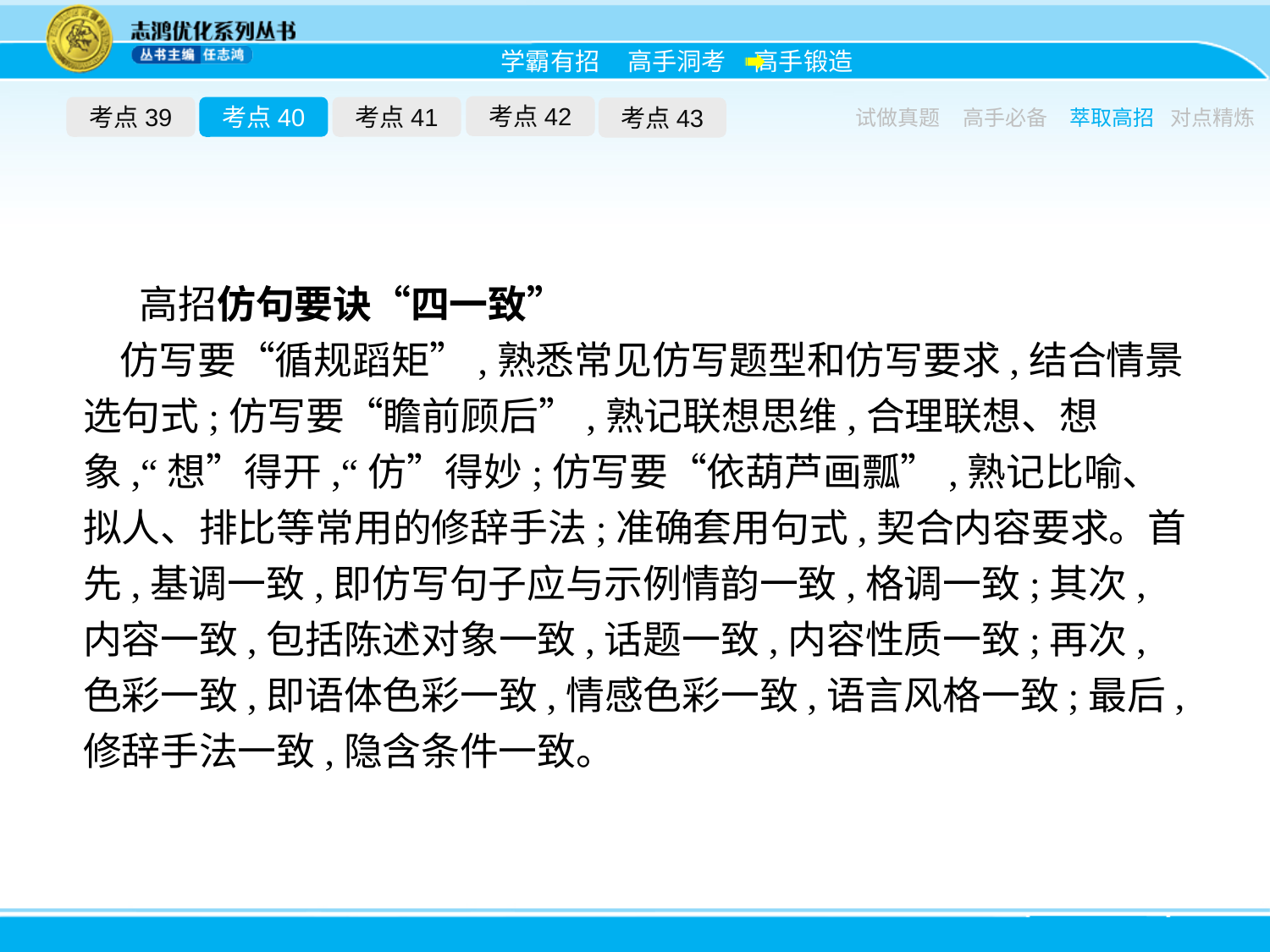

考点42
考点39
考点40
考点41
考点43
试做真题
高手必备
萃取高招
对点精炼
高招仿句要诀“四一致”
仿写要“循规蹈矩”,熟悉常见仿写题型和仿写要求,结合情景选句式;仿写要“瞻前顾后”,熟记联想思维,合理联想、想象,“想”得开,“仿”得妙;仿写要“依葫芦画瓢”,熟记比喻、拟人、排比等常用的修辞手法;准确套用句式,契合内容要求。首先,基调一致,即仿写句子应与示例情韵一致,格调一致;其次,内容一致,包括陈述对象一致,话题一致,内容性质一致;再次,色彩一致,即语体色彩一致,情感色彩一致,语言风格一致;最后,修辞手法一致,隐含条件一致。